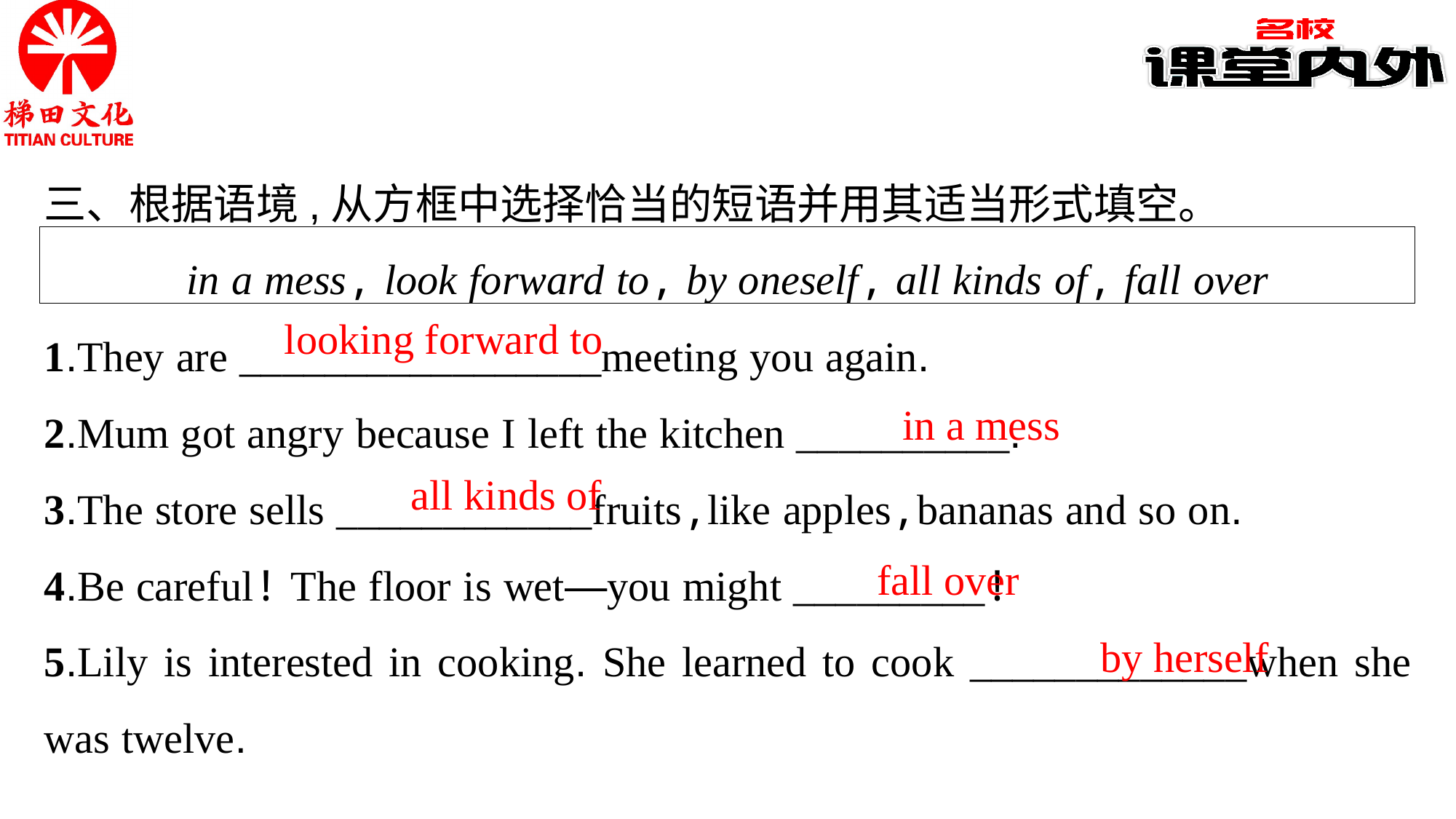

三、根据语境,从方框中选择恰当的短语并用其适当形式填空。
in a mess, look forward to, by oneself, all kinds of, fall over
1.They are _________________meeting you again.
2.Mum got angry because I left the kitchen __________.
3.The store sells ____________fruits,like apples,bananas and so on.
4.Be careful! The floor is wet—you might _________!
5.Lily is interested in cooking. She learned to cook _____________when she was twelve.
looking forward to
in a mess
all kinds of
fall over
by herself